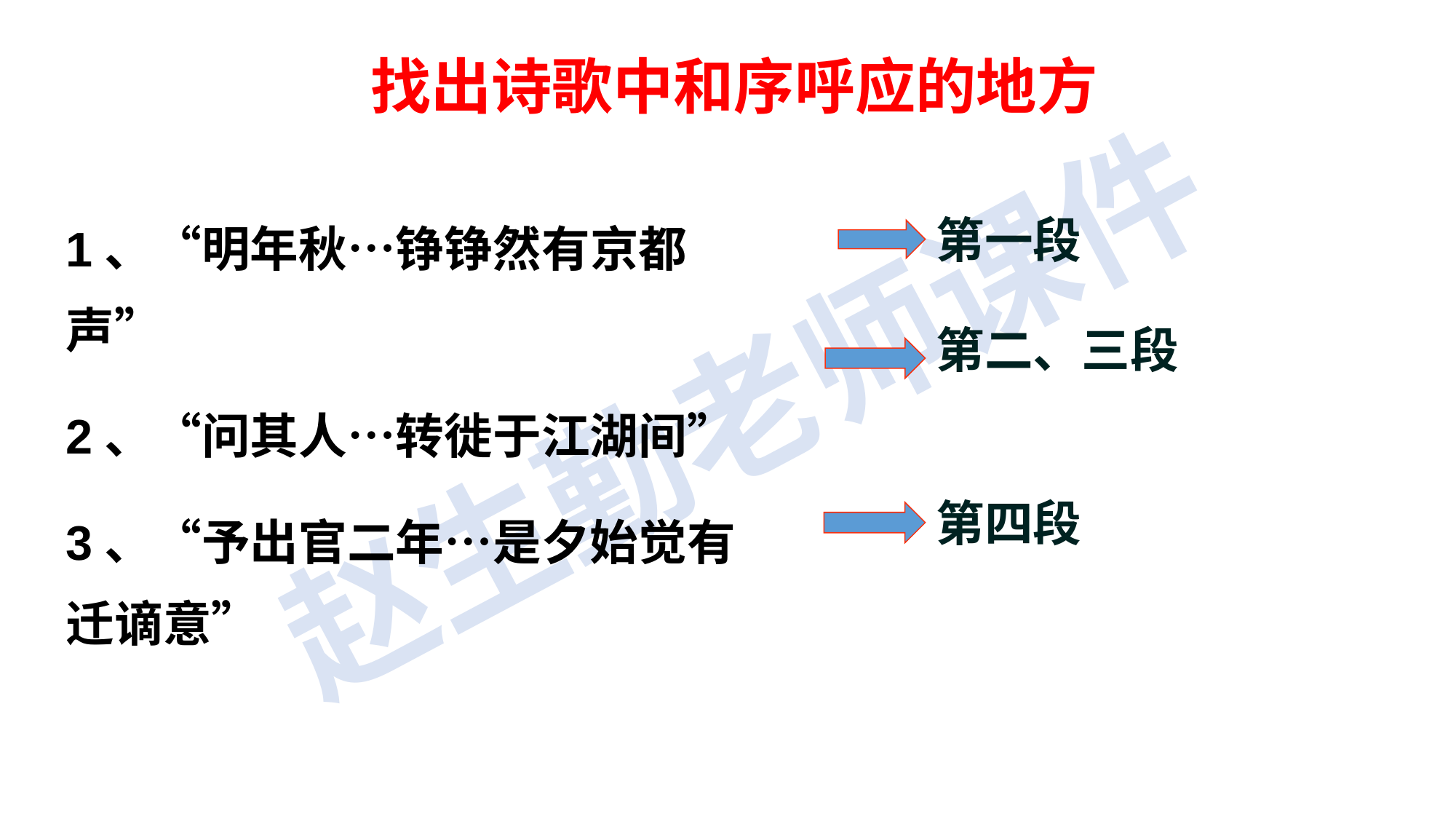

找出诗歌中和序呼应的地方
1、“明年秋…铮铮然有京都声”
2、“问其人…转徙于江湖间”
3、“予出官二年…是夕始觉有迁谪意”
第一段

第二、三段

第四段